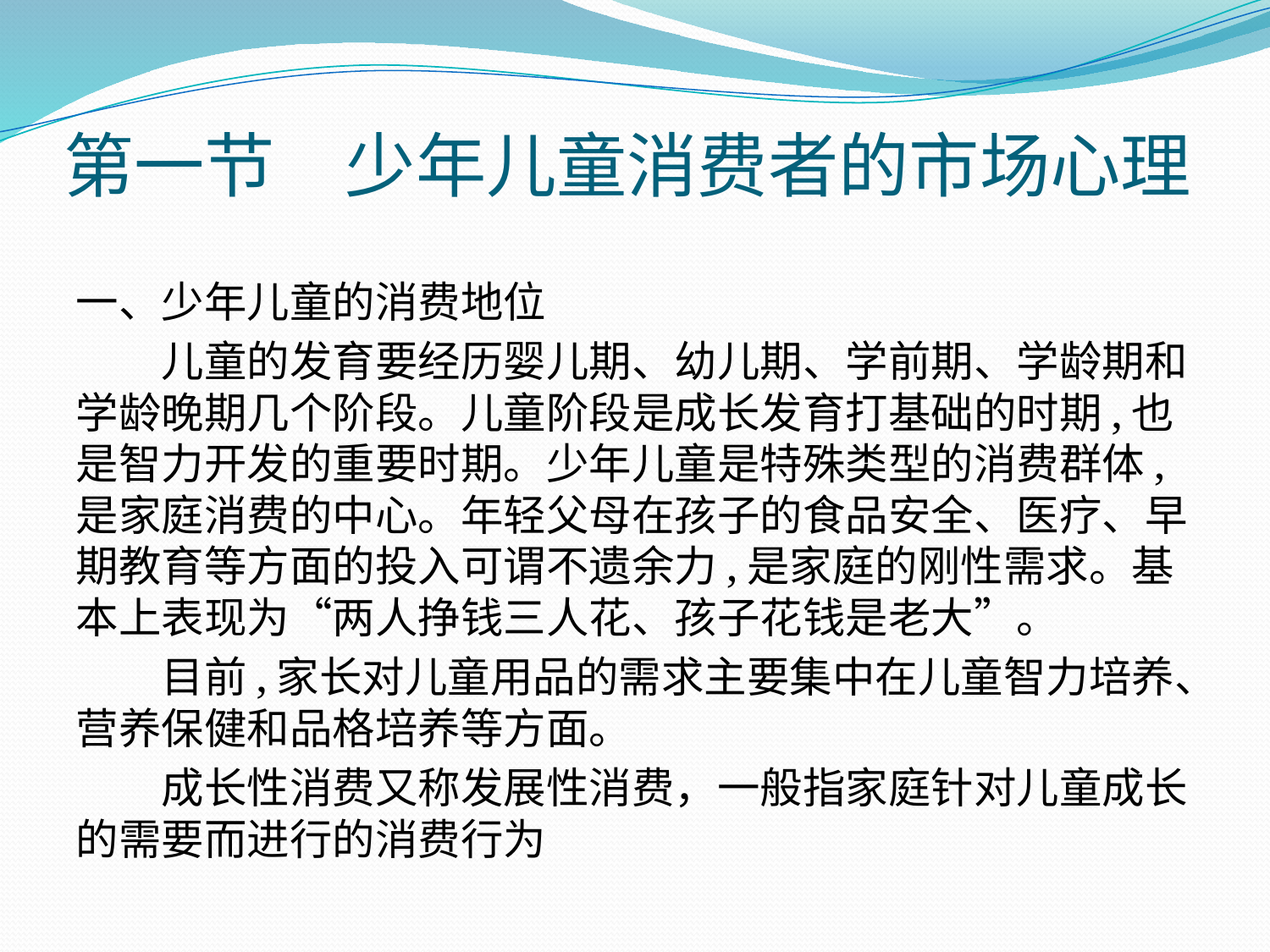

# 第一节　少年儿童消费者的市场心理
一、少年儿童的消费地位
　　儿童的发育要经历婴儿期、幼儿期、学前期、学龄期和学龄晚期几个阶段。儿童阶段是成长发育打基础的时期,也是智力开发的重要时期。少年儿童是特殊类型的消费群体,是家庭消费的中心。年轻父母在孩子的食品安全、医疗、早期教育等方面的投入可谓不遗余力,是家庭的刚性需求。基本上表现为“两人挣钱三人花、孩子花钱是老大”。
　　目前,家长对儿童用品的需求主要集中在儿童智力培养、营养保健和品格培养等方面。
        成长性消费又称发展性消费，一般指家庭针对儿童成长的需要而进行的消费行为